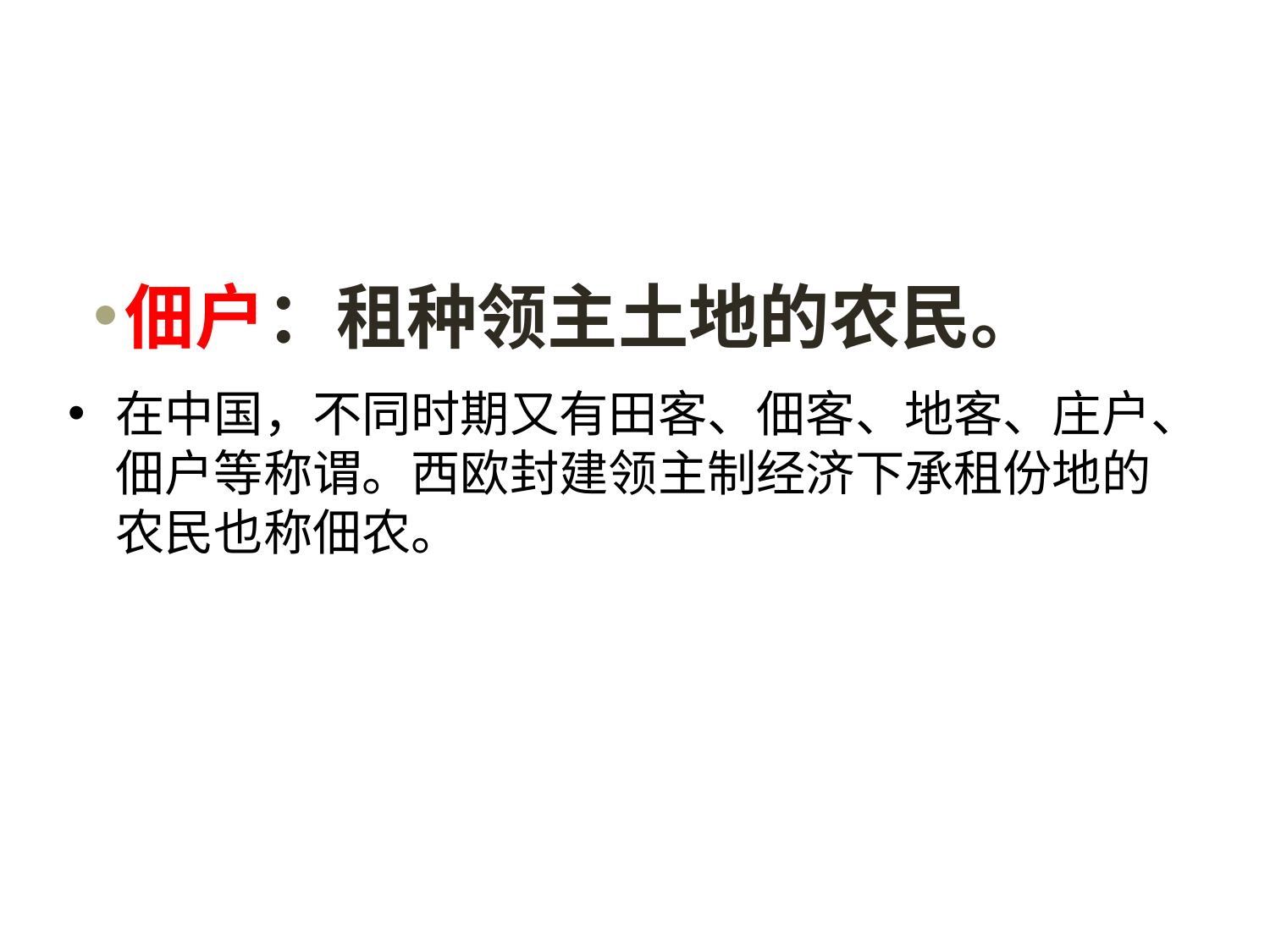

佃户：租种领主土地的农民。
在中国，不同时期又有田客、佃客、地客、庄户、佃户等称谓。西欧封建领主制经济下承租份地的农民也称佃农。